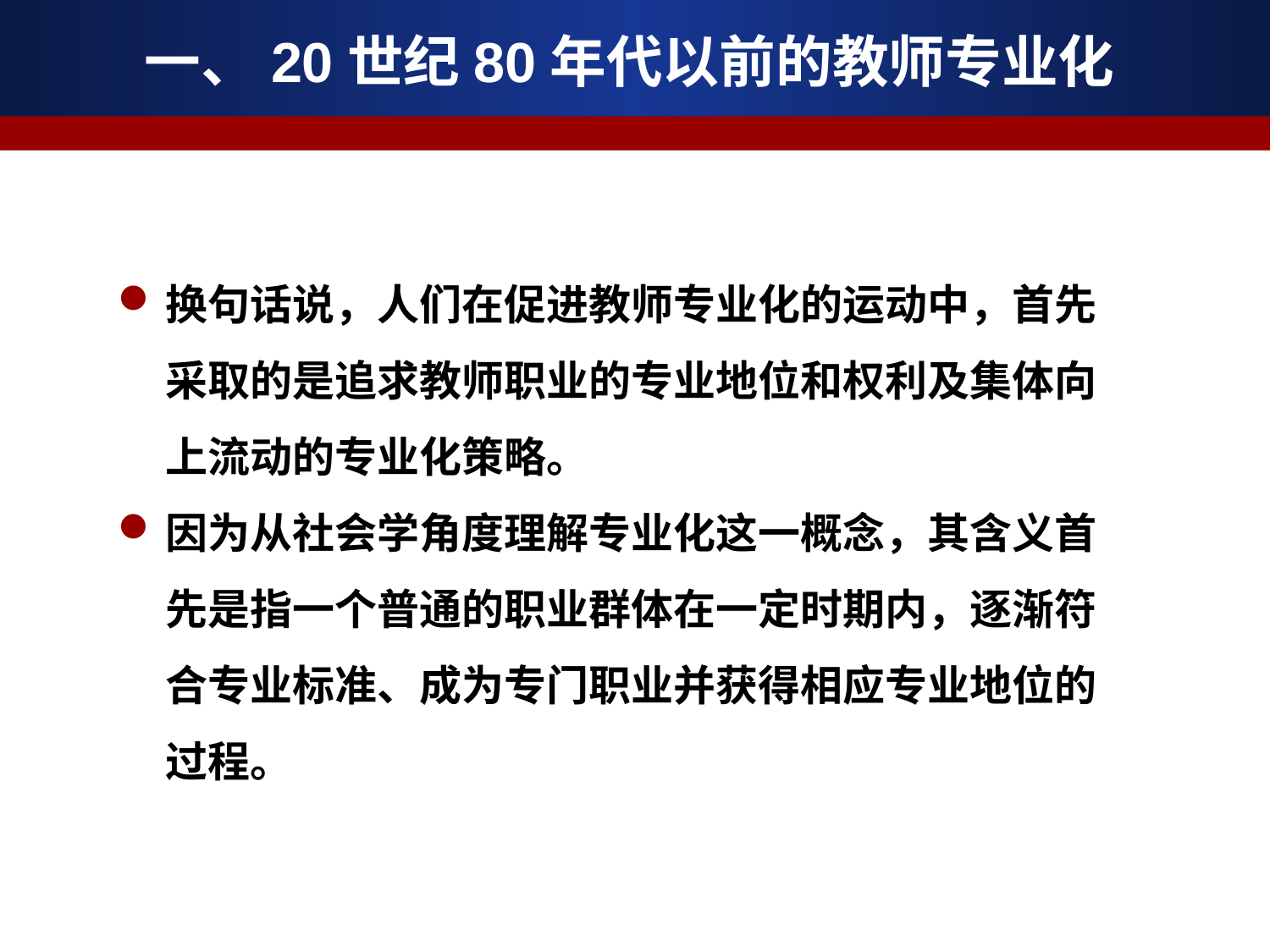

# 一、20世纪80年代以前的教师专业化
换句话说，人们在促进教师专业化的运动中，首先采取的是追求教师职业的专业地位和权利及集体向上流动的专业化策略。
因为从社会学角度理解专业化这一概念，其含义首先是指一个普通的职业群体在一定时期内，逐渐符合专业标准、成为专门职业并获得相应专业地位的过程。